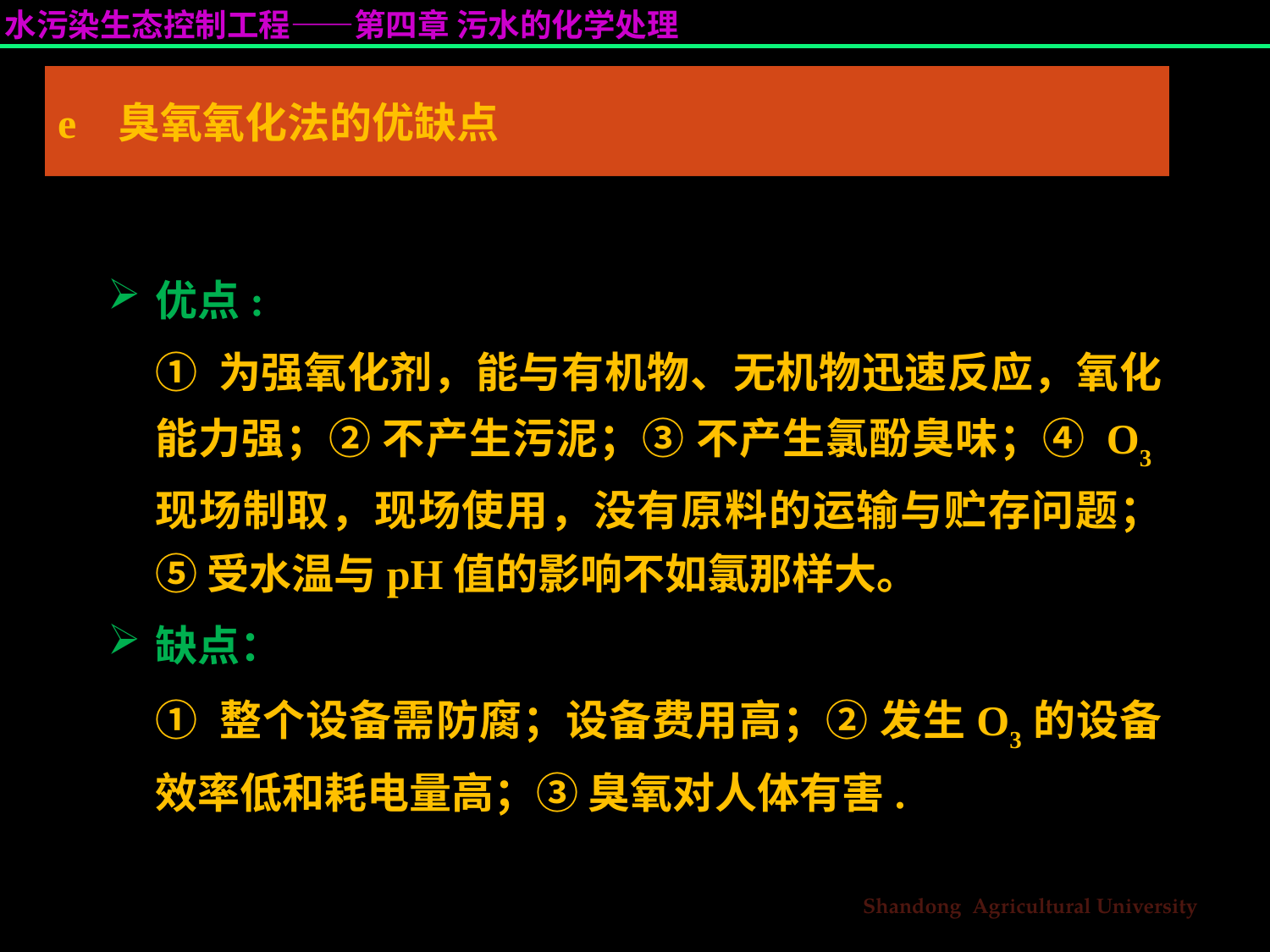

# e   臭氧氧化法的优缺点
优点:
① 为强氧化剂，能与有机物、无机物迅速反应，氧化能力强；② 不产生污泥；③ 不产生氯酚臭味；④ O3现场制取，现场使用，没有原料的运输与贮存问题；⑤ 受水温与pH值的影响不如氯那样大。
缺点：
① 整个设备需防腐；设备费用高；② 发生O3的设备效率低和耗电量高；③ 臭氧对人体有害.